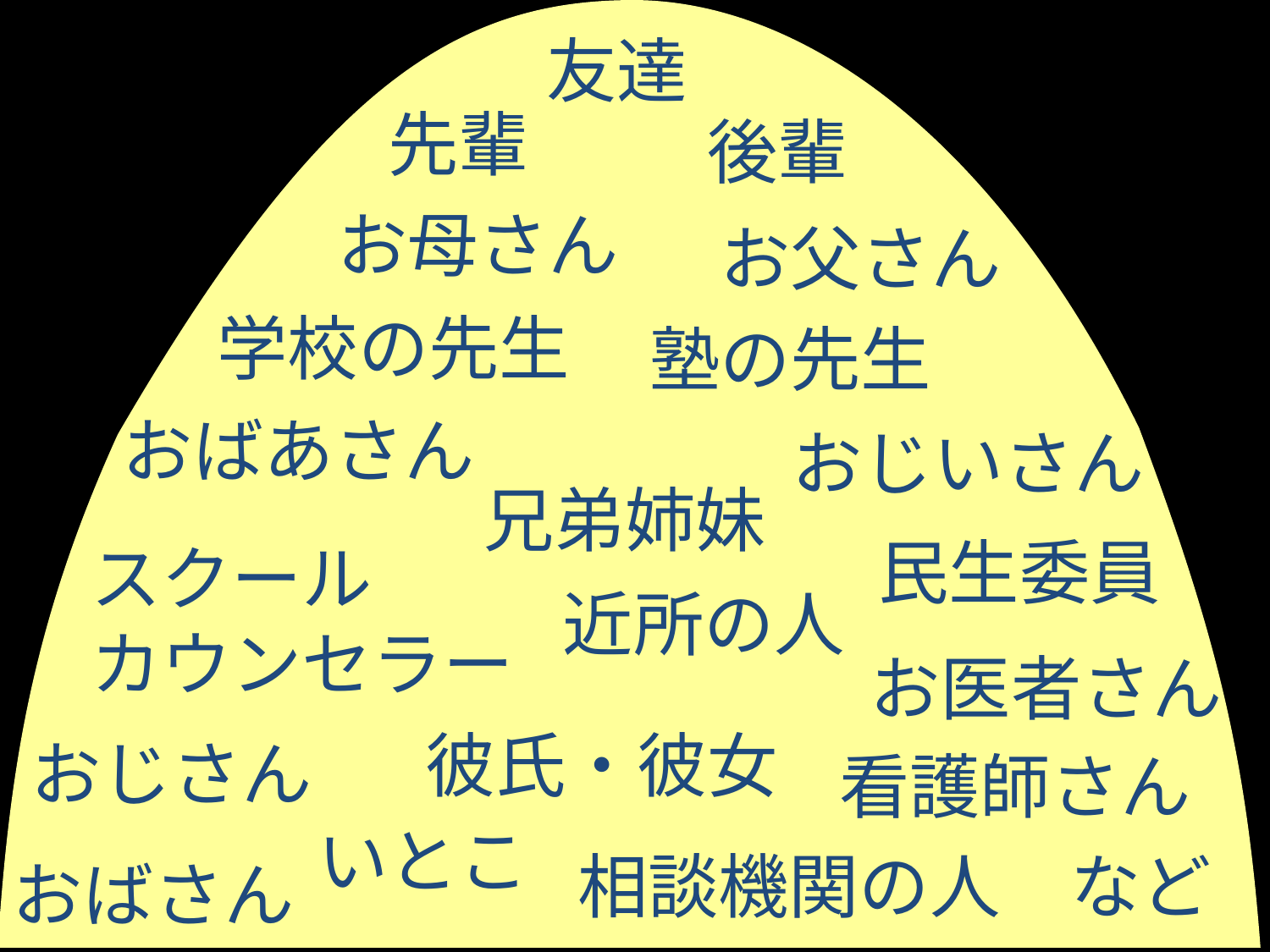

友達
先輩
後輩
お母さん
お父さん
学校の先生
塾の先生
おばあさん
おじいさん
兄弟姉妹
民生委員
スクール
カウンセラー
近所の人
お医者さん
彼氏・彼女
おじさん
看護師さん
いとこ
相談機関の人　など
おばさん